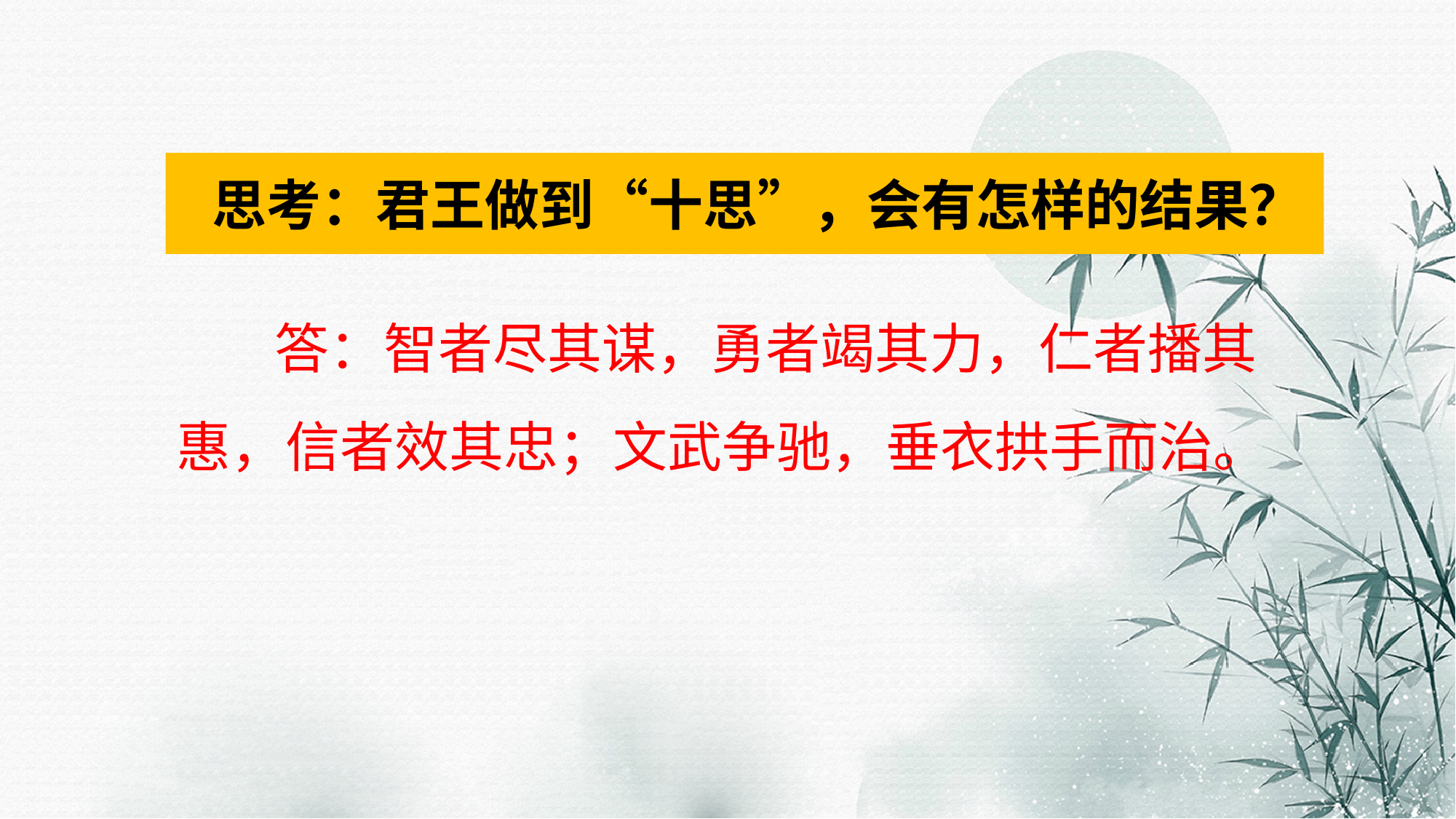

思考：君王做到“十思”，会有怎样的结果？
       答：智者尽其谋，勇者竭其力，仁者播其惠，信者效其忠；文武争驰，垂衣拱手而治。